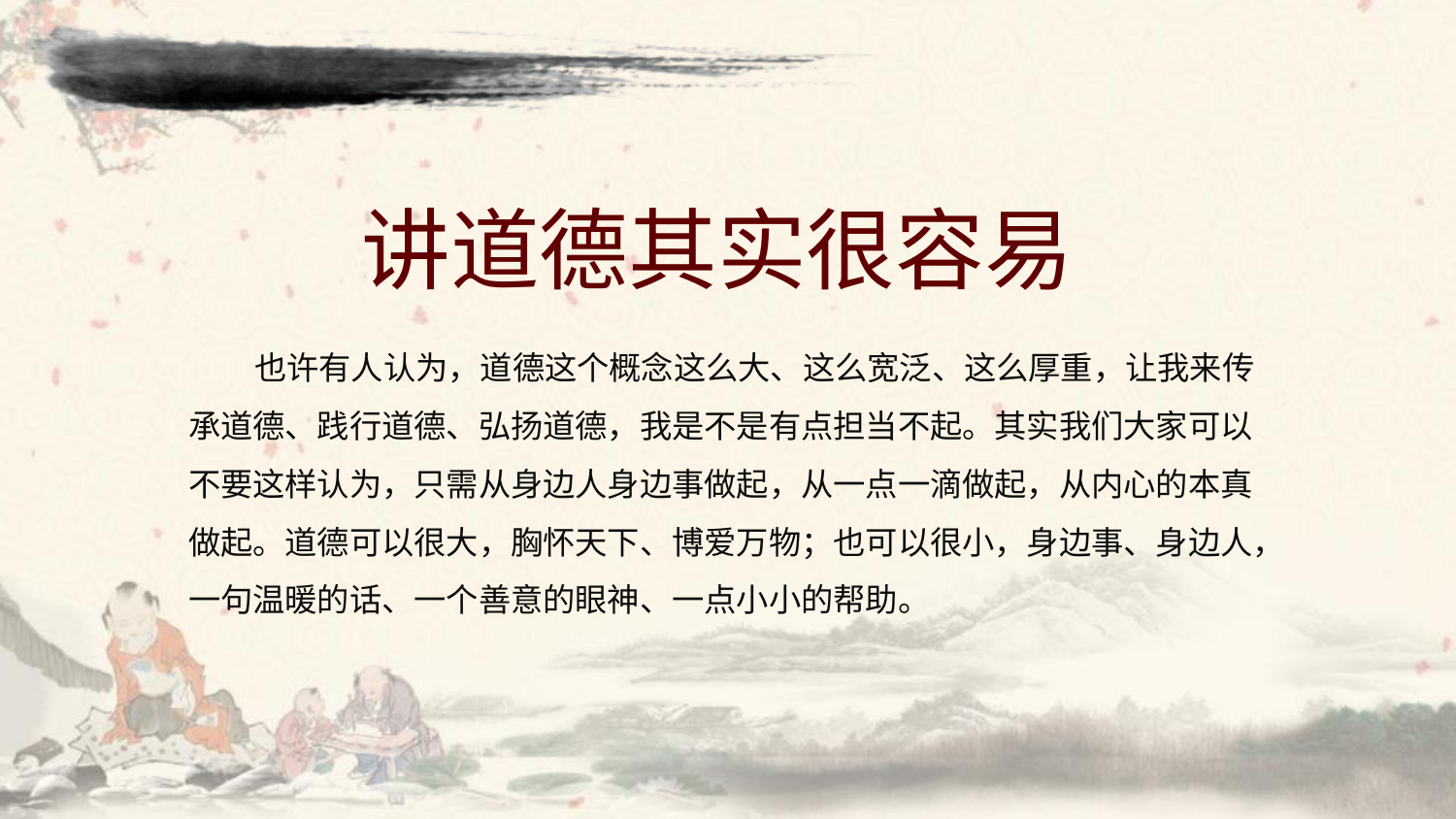

#
讲道德其实很容易
        也许有人认为，道德这个概念这么大、这么宽泛、这么厚重，让我来传承道德、践行道德、弘扬道德，我是不是有点担当不起。其实我们大家可以不要这样认为，只需从身边人身边事做起，从一点一滴做起，从内心的本真做起。道德可以很大，胸怀天下、博爱万物；也可以很小，身边事、身边人，一句温暖的话、一个善意的眼神、一点小小的帮助。